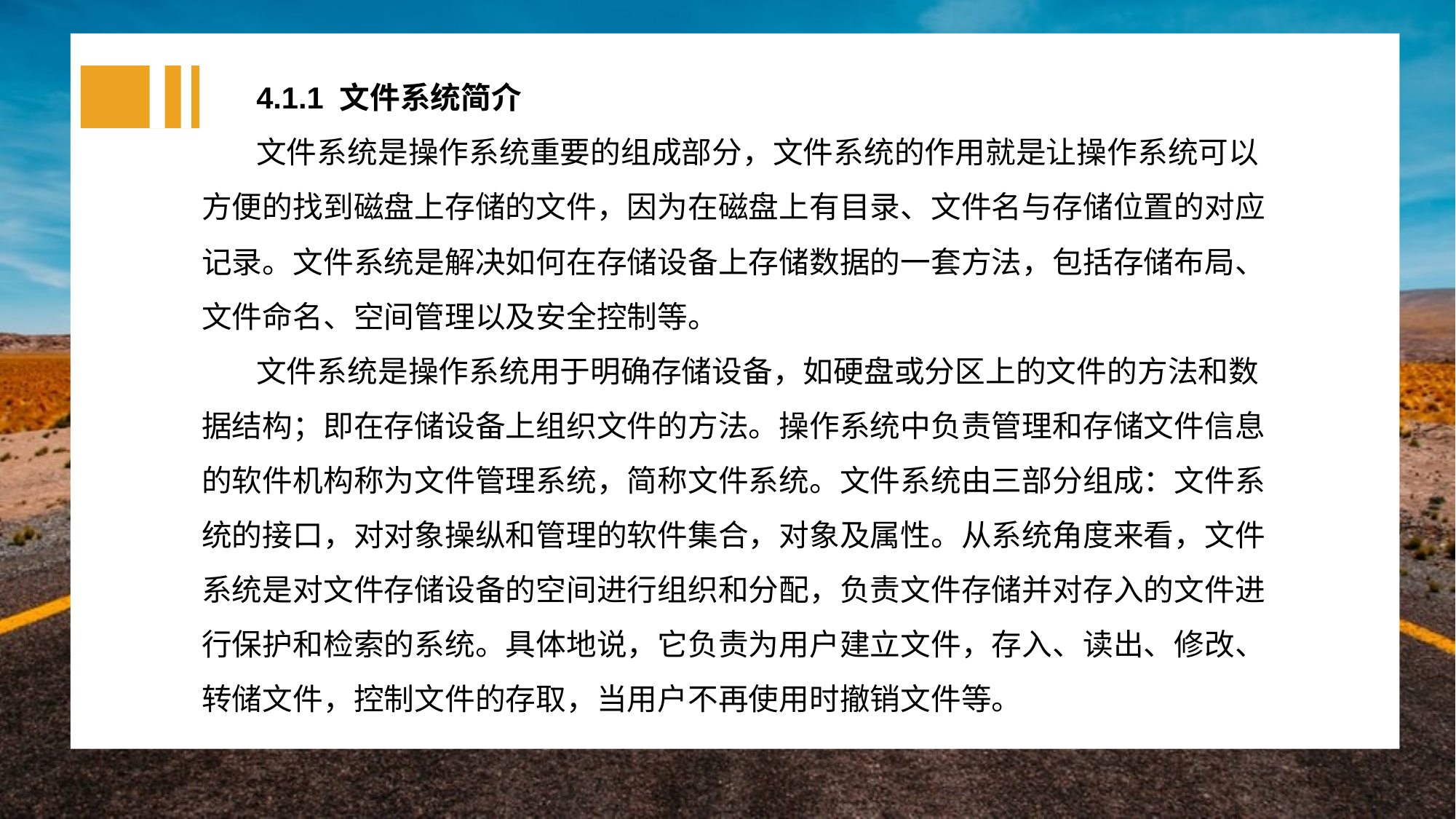

4.1.1 文件系统简介
文件系统是操作系统重要的组成部分，文件系统的作用就是让操作系统可以方便的找到磁盘上存储的文件，因为在磁盘上有目录、文件名与存储位置的对应记录。文件系统是解决如何在存储设备上存储数据的一套方法，包括存储布局、文件命名、空间管理以及安全控制等。
文件系统是操作系统用于明确存储设备，如硬盘或分区上的文件的方法和数据结构；即在存储设备上组织文件的方法。操作系统中负责管理和存储文件信息的软件机构称为文件管理系统，简称文件系统。文件系统由三部分组成：文件系统的接口，对对象操纵和管理的软件集合，对象及属性。从系统角度来看，文件系统是对文件存储设备的空间进行组织和分配，负责文件存储并对存入的文件进行保护和检索的系统。具体地说，它负责为用户建立文件，存入、读出、修改、转储文件，控制文件的存取，当用户不再使用时撤销文件等。